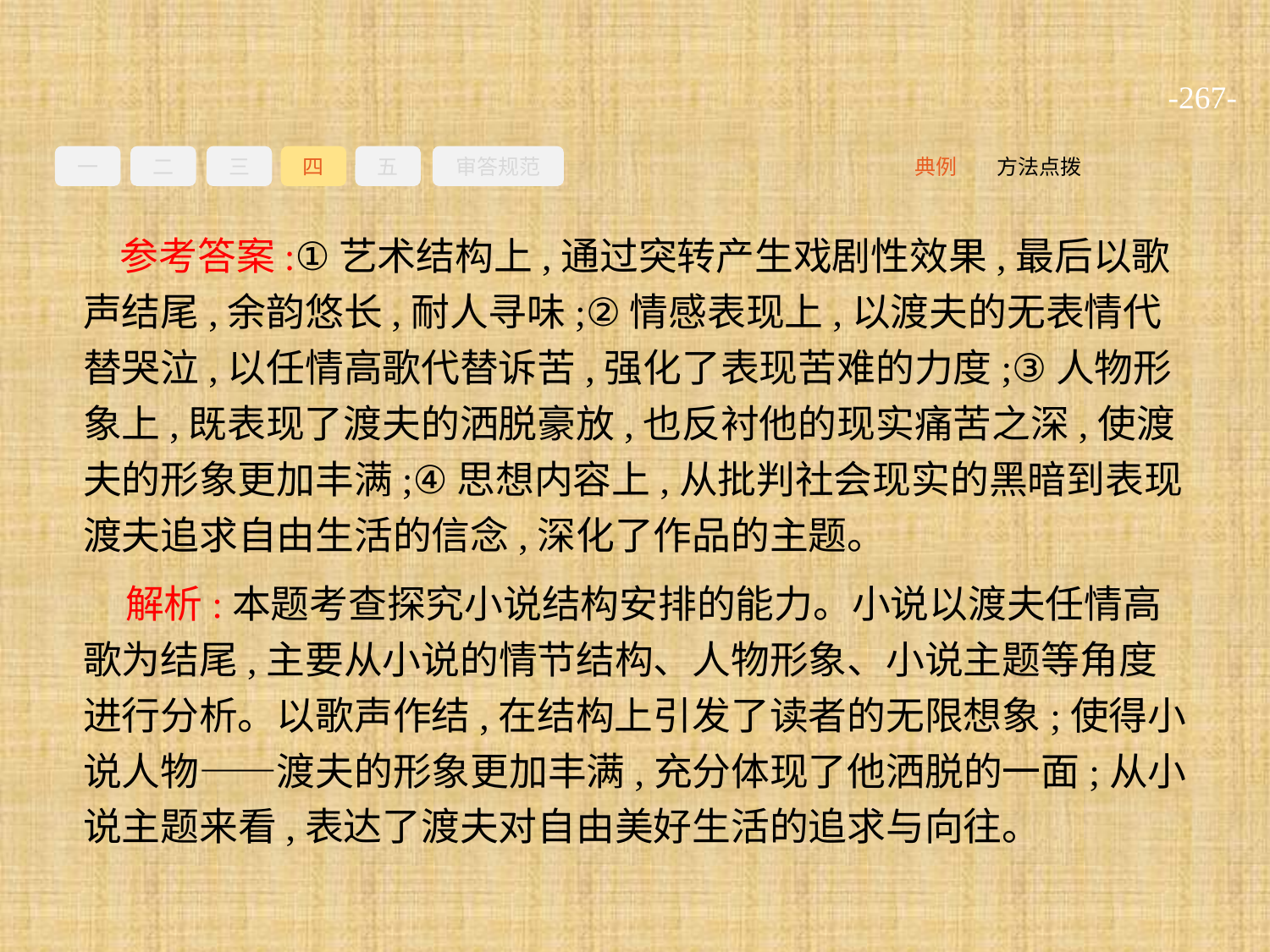

-267-
一
二
三
四
五
审答规范
方法点拨
典例
参考答案:①艺术结构上,通过突转产生戏剧性效果,最后以歌声结尾,余韵悠长,耐人寻味;②情感表现上,以渡夫的无表情代替哭泣,以任情高歌代替诉苦,强化了表现苦难的力度;③人物形象上,既表现了渡夫的洒脱豪放,也反衬他的现实痛苦之深,使渡夫的形象更加丰满;④思想内容上,从批判社会现实的黑暗到表现渡夫追求自由生活的信念,深化了作品的主题。
解析:本题考查探究小说结构安排的能力。小说以渡夫任情高歌为结尾,主要从小说的情节结构、人物形象、小说主题等角度进行分析。以歌声作结,在结构上引发了读者的无限想象;使得小说人物——渡夫的形象更加丰满,充分体现了他洒脱的一面;从小说主题来看,表达了渡夫对自由美好生活的追求与向往。